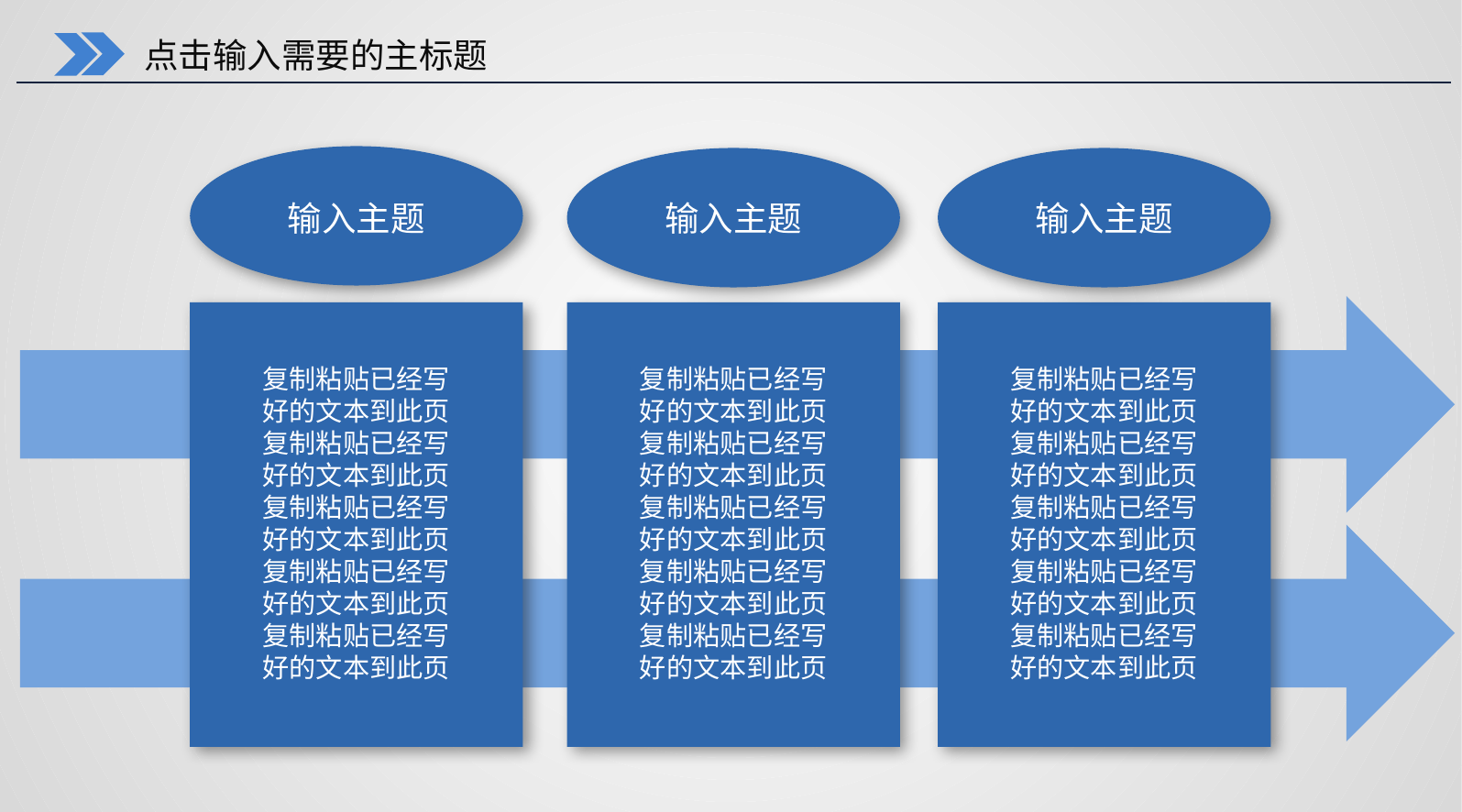

点击输入需要的主标题

输入主题

复制粘贴已经写好的文本到此页
复制粘贴已经写好的文本到此页
复制粘贴已经写好的文本到此页
复制粘贴已经写好的文本到此页
复制粘贴已经写好的文本到此页

输入主题

复制粘贴已经写好的文本到此页
复制粘贴已经写好的文本到此页
复制粘贴已经写好的文本到此页
复制粘贴已经写好的文本到此页
复制粘贴已经写好的文本到此页

输入主题

复制粘贴已经写好的文本到此页
复制粘贴已经写好的文本到此页
复制粘贴已经写好的文本到此页
复制粘贴已经写好的文本到此页
复制粘贴已经写好的文本到此页